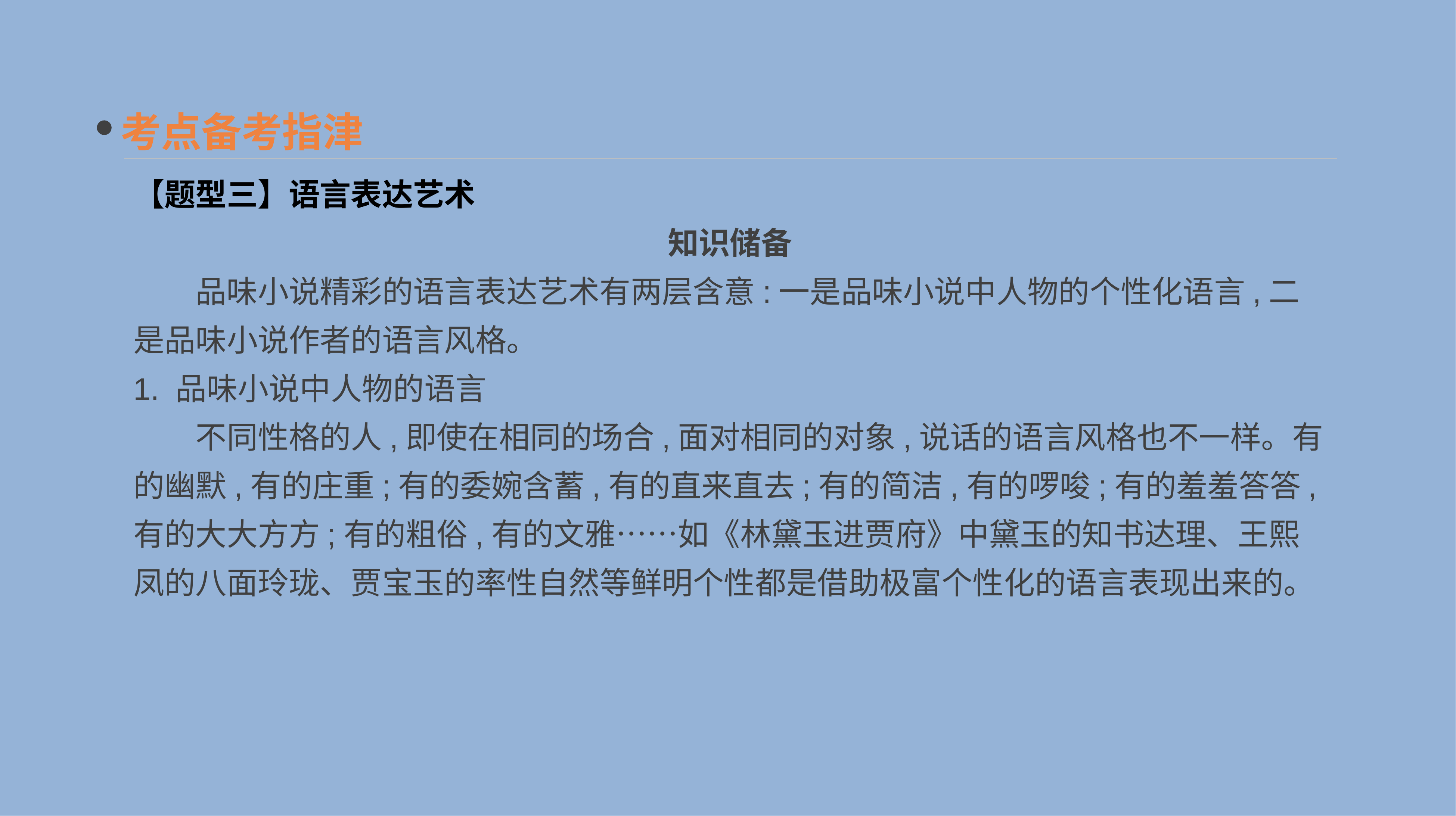

考点备考指津

【题型三】语言表达艺术
知识储备
　　品味小说精彩的语言表达艺术有两层含意:一是品味小说中人物的个性化语言,二是品味小说作者的语言风格。
1. 品味小说中人物的语言
　　不同性格的人,即使在相同的场合,面对相同的对象,说话的语言风格也不一样。有的幽默,有的庄重;有的委婉含蓄,有的直来直去;有的简洁,有的啰唆;有的羞羞答答,有的大大方方;有的粗俗,有的文雅……如《林黛玉进贾府》中黛玉的知书达理、王熙凤的八面玲珑、贾宝玉的率性自然等鲜明个性都是借助极富个性化的语言表现出来的。